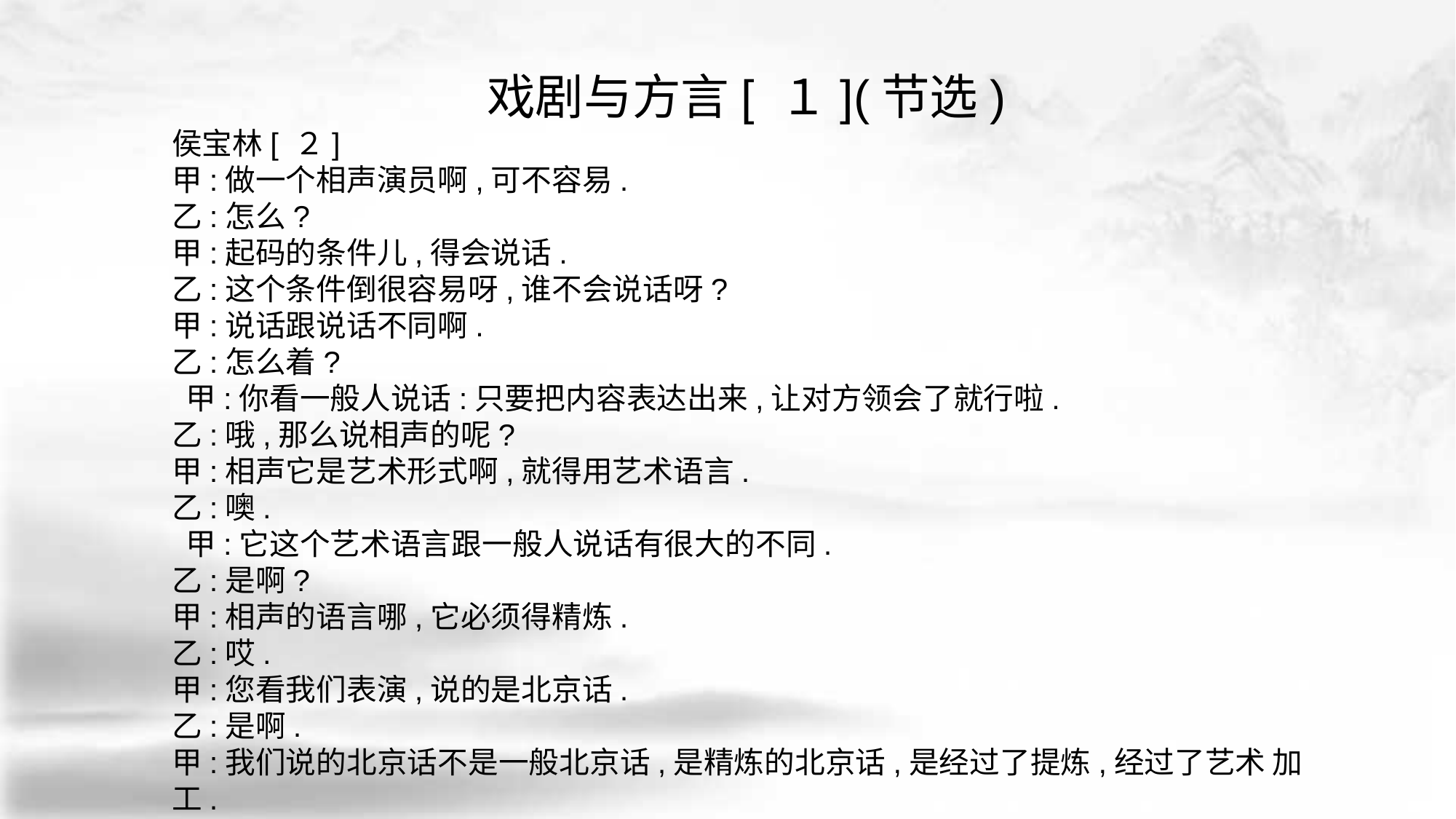

戏剧与方言[ １](节选)
侯宝林[ ２]
甲:做一个相声演员啊,可不容易.
乙:怎么?
甲:起码的条件儿,得会说话.
乙:这个条件倒很容易呀,谁不会说话呀?
甲:说话跟说话不同啊.
乙:怎么着?
 甲:你看一般人说话:只要把内容表达出来,让对方领会了就行啦.
乙:哦,那么说相声的呢?
甲:相声它是艺术形式啊,就得用艺术语言.
乙:噢.
 甲:它这个艺术语言跟一般人说话有很大的不同.
乙:是啊?
甲:相声的语言哪,它必须得精炼.
乙:哎.
甲:您看我们表演,说的是北京话.
乙:是啊.
甲:我们说的北京话不是一般北京话,是精炼的北京话,是经过了提炼,经过了艺术 加工.